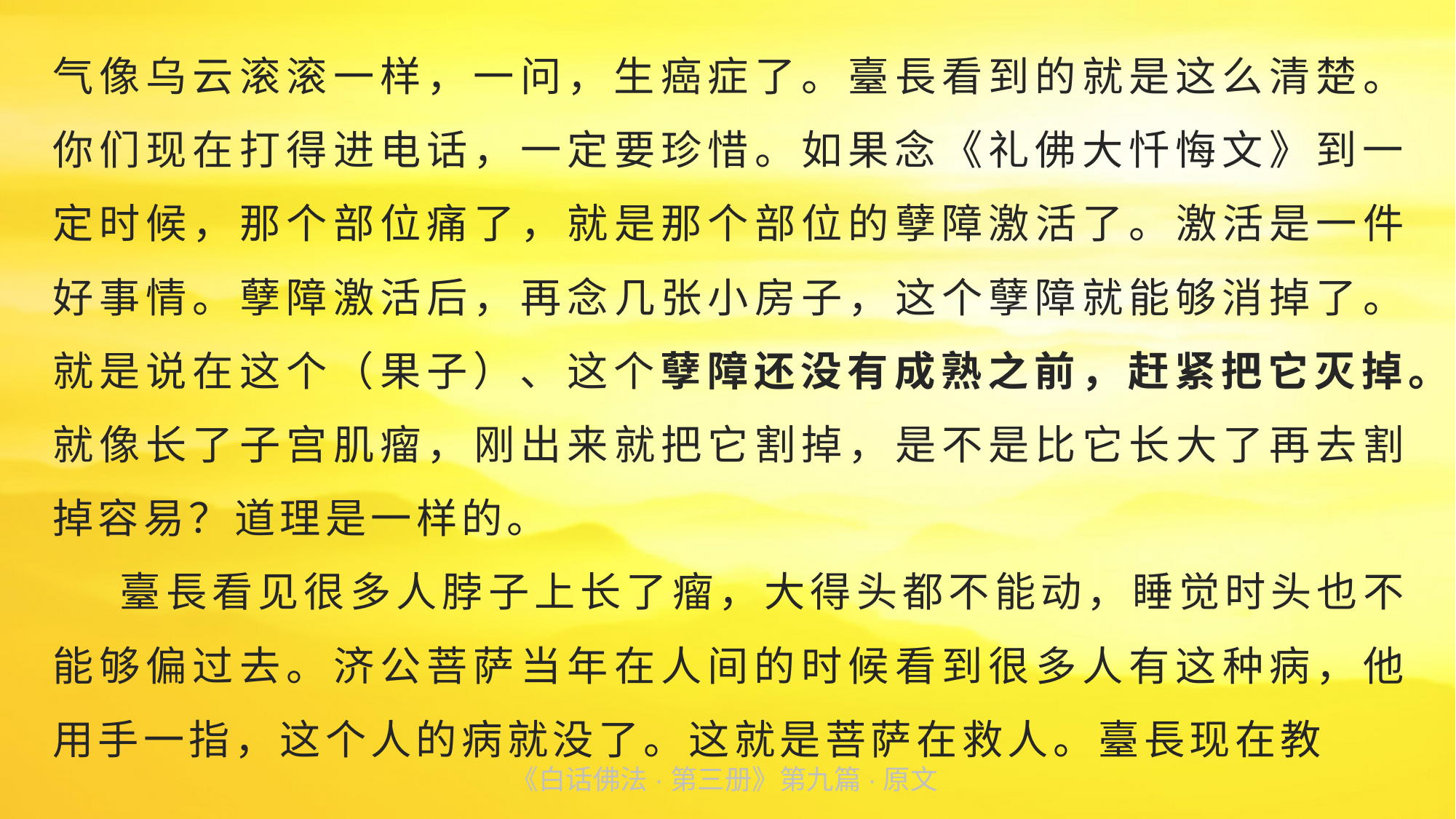

气像乌云滚滚一样，一问，生癌症了。臺長看到的就是这么清楚。你们现在打得进电话，一定要珍惜。如果念《礼佛大忏悔文》到一定时候，那个部位痛了，就是那个部位的孽障激活了。激活是一件好事情。孽障激活后，再念几张小房子，这个孽障就能够消掉了。就是说在这个（果子）、这个孽障还没有成熟之前，赶紧把它灭掉。就像长了子宫肌瘤，刚出来就把它割掉，是不是比它长大了再去割掉容易？道理是一样的。
    臺長看见很多人脖子上长了瘤，大得头都不能动，睡觉时头也不能够偏过去。济公菩萨当年在人间的时候看到很多人有这种病，他用手一指，这个人的病就没了。这就是菩萨在救人。臺長现在教
《白话佛法·第三册》第九篇·原文